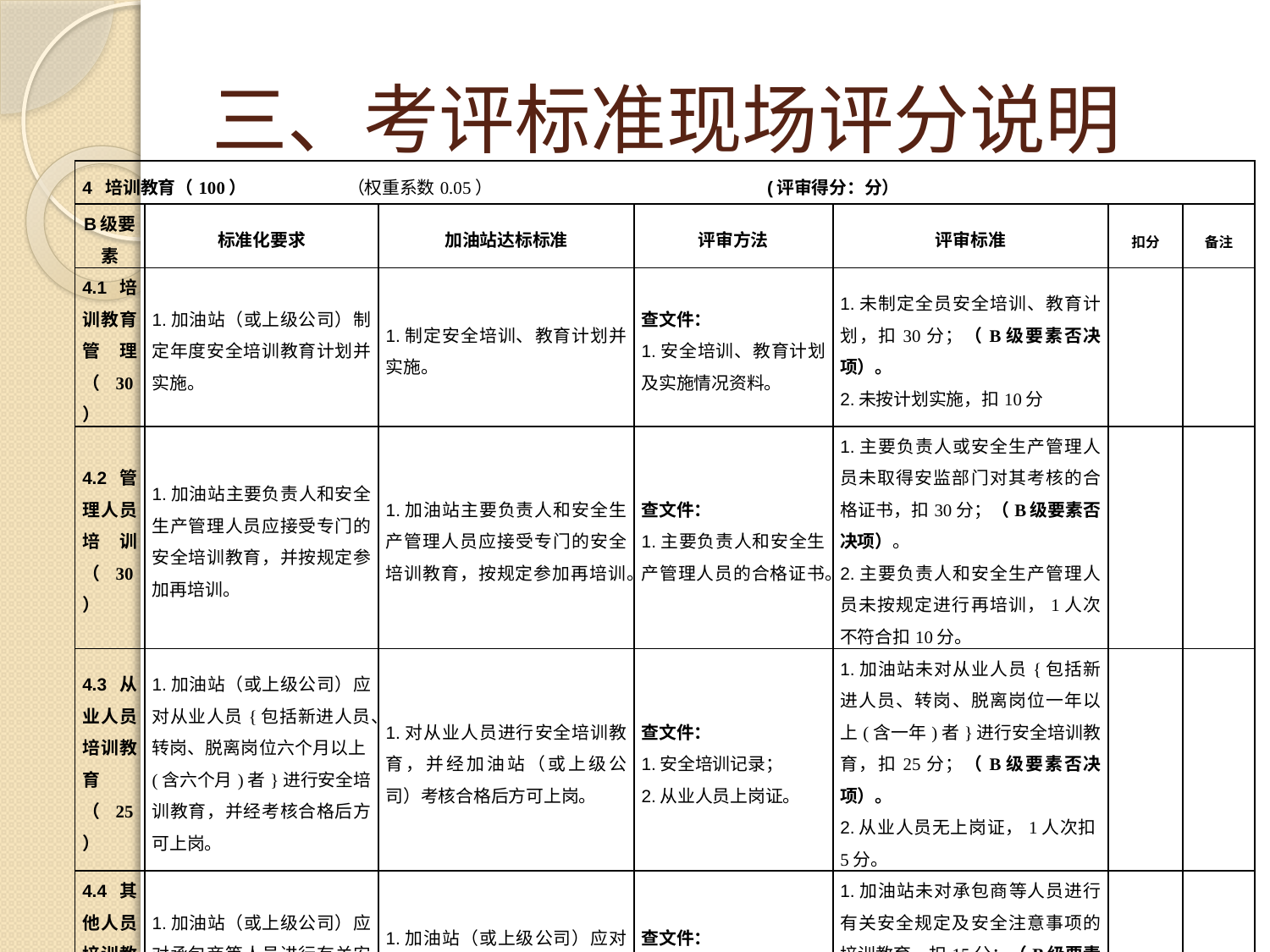

# 三、考评标准现场评分说明
| 4 培训教育（100） （权重系数0.05） (评审得分：分） |  |  |  |  |  |  |
| --- | --- | --- | --- | --- | --- | --- |
| B级要素 | 标准化要求 | 加油站达标标准 | 评审方法 | 评审标准 | 扣分 | 备注 |
| 4.1培训教育管理（30） | 1.加油站（或上级公司）制定年度安全培训教育计划并实施。 | 1.制定安全培训、教育计划并实施。 | 查文件： 1.安全培训、教育计划及实施情况资料。 | 1.未制定全员安全培训、教育计划，扣30分；（B级要素否决项）。 2.未按计划实施，扣10分 |  |  |
| 4.2管理人员培训（30） | 1.加油站主要负责人和安全生产管理人员应接受专门的安全培训教育，并按规定参加再培训。 | 1.加油站主要负责人和安全生产管理人员应接受专门的安全培训教育，按规定参加再培训。 | 查文件： 1.主要负责人和安全生产管理人员的合格证书。 | 1.主要负责人或安全生产管理人员未取得安监部门对其考核的合格证书，扣30分；（B级要素否决项）。 2.主要负责人和安全生产管理人员未按规定进行再培训，1人次不符合扣10分。 |  |  |
| 4.3从业人员培训教育（25） | 1.加油站（或上级公司）应对从业人员{包括新进人员、转岗、脱离岗位六个月以上(含六个月)者}进行安全培训教育，并经考核合格后方可上岗。 | 1.对从业人员进行安全培训教育，并经加油站（或上级公司）考核合格后方可上岗。 | 查文件： 1.安全培训记录； 2.从业人员上岗证。 | 1.加油站未对从业人员{包括新进人员、转岗、脱离岗位一年以上(含一年)者}进行安全培训教育，扣25分；（B级要素否决项）。 2.从业人员无上岗证，1人次扣5分。 |  |  |
| 4.4其他人员培训教育（15） | 1.加油站（或上级公司）应对承包商等人员进行有关安全规定及安全注意事项的培训教育。 | 1.加油站（或上级公司）应对承包商人员进行有关安全规定及安全注意事项的培训教育。 | 查文件： 1.承包商等人员培训记录。 | 1.加油站未对承包商等人员进行有关安全规定及安全注意事项的培训教育，扣15分；（B级要素否决项）。 2.不符合标准要求，1人次扣5分。 |  |  |